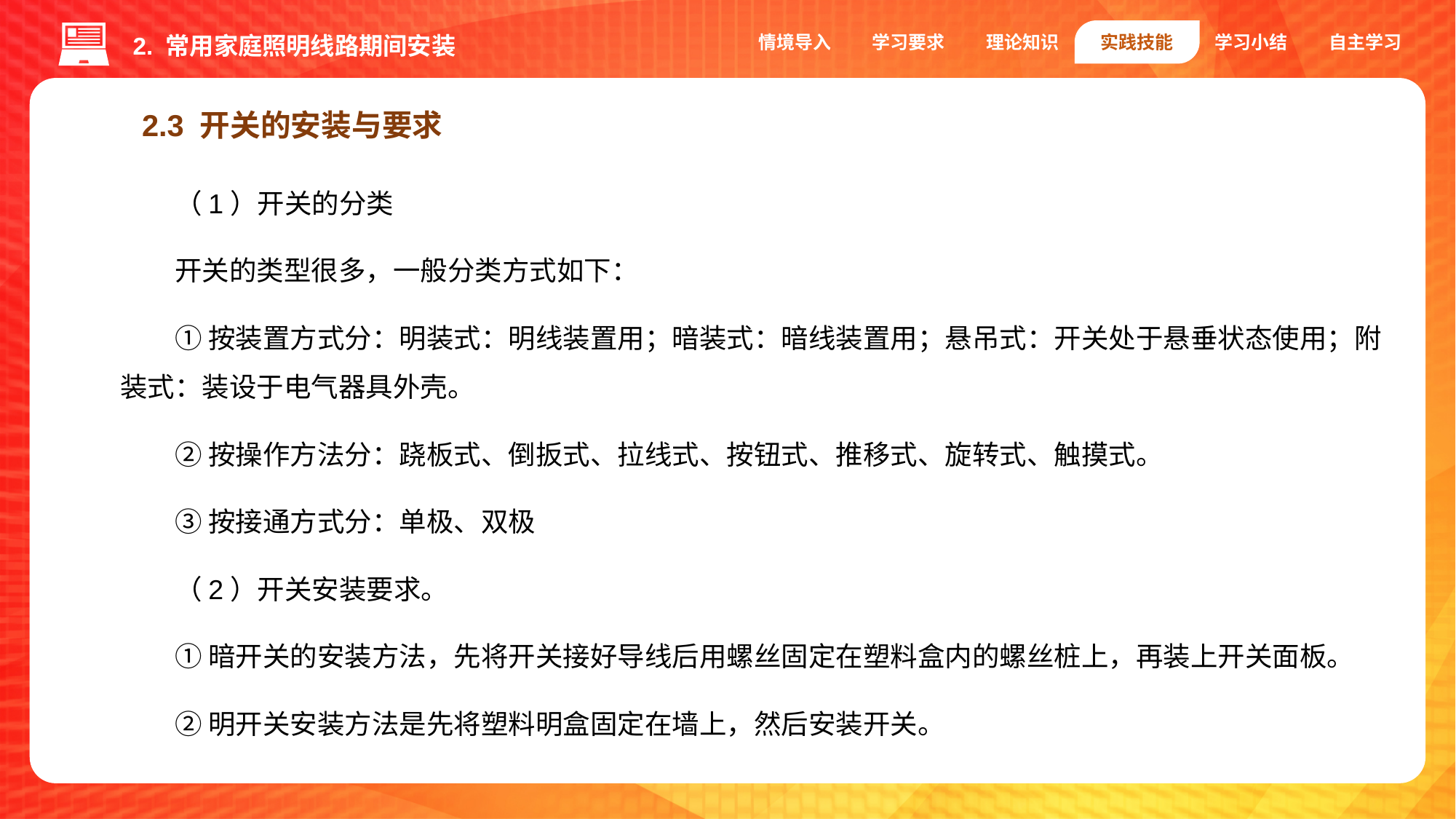

情境导入
学习要求
理论知识
实践技能
学习小结
自主学习

2. 常用家庭照明线路期间安装
2.3 开关的安装与要求
（1）开关的分类
开关的类型很多，一般分类方式如下：
①按装置方式分：明装式：明线装置用；暗装式：暗线装置用；悬吊式：开关处于悬垂状态使用；附装式：装设于电气器具外壳。
②按操作方法分：跷板式、倒扳式、拉线式、按钮式、推移式、旋转式、触摸式。
③按接通方式分：单极、双极
（2）开关安装要求。
①暗开关的安装方法，先将开关接好导线后用螺丝固定在塑料盒内的螺丝桩上，再装上开关面板。
②明开关安装方法是先将塑料明盒固定在墙上，然后安装开关。